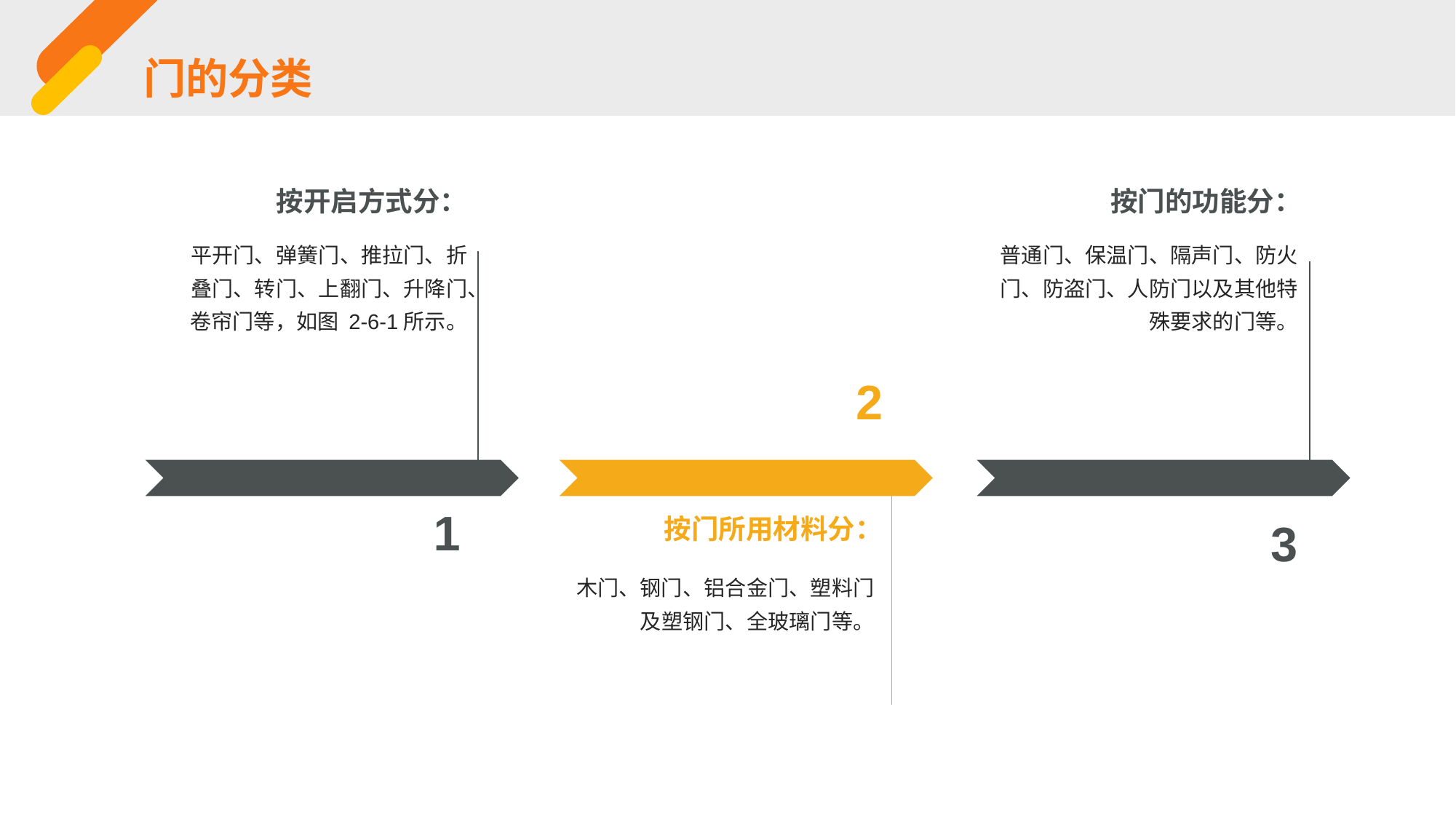

门的分类
按开启方式分：
按门的功能分：
平开门、弹簧门、推拉门、折叠门、转门、上翻门、升降门、卷帘门等，如图 2-6-1所示。
普通门、保温门、隔声门、防火门、防盗门、人防门以及其他特殊要求的门等。
2

1
按门所用材料分：
3
木门、钢门、铝合金门、塑料门及塑钢门、全玻璃门等。